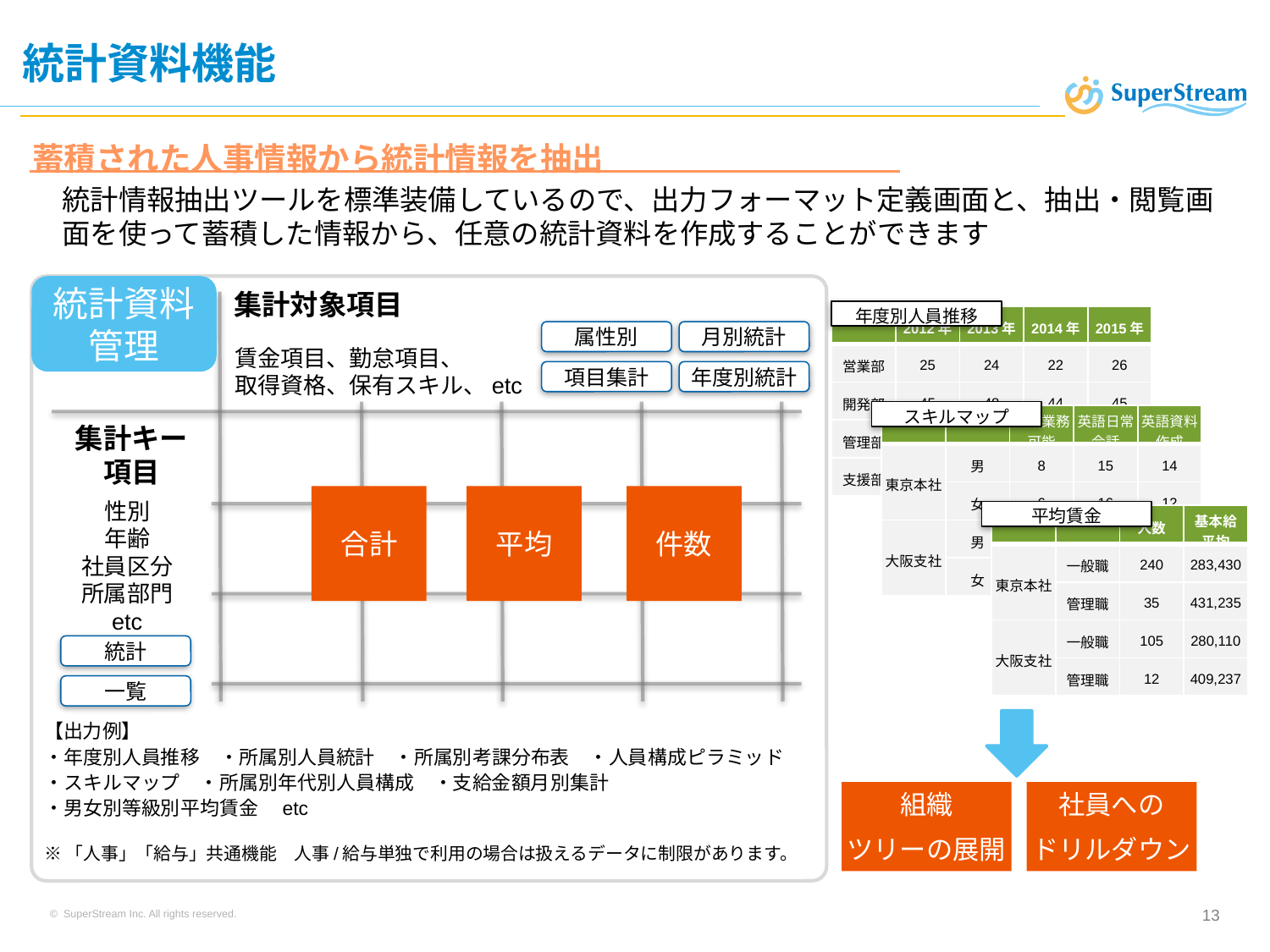

統計資料機能
蓄積された人事情報から統計情報を抽出
統計情報抽出ツールを標準装備しているので、出力フォーマット定義画面と、抽出・閲覧画面を使って蓄積した情報から、任意の統計資料を作成することができます

統計資料
管理
集計対象項目
年度別人員推移
|  | 2012年 | 2013年 | 2014年 | 2015年 |
| --- | --- | --- | --- | --- |
| 営業部 | 25 | 24 | 22 | 26 |
| 開発部 | 45 | 48 | 44 | 45 |
| 管理部 | 7 | 6 | 6 | 7 |
| 支援部 | 8 | 9 | 9 | 8 |
属性別
月別統計
賃金項目、勤怠項目、
取得資格、保有スキル、etc
項目集計
年度別統計
スキルマップ
|  |  | 英語業務可能 | 英語日常会話 | 英語資料作成 |
| --- | --- | --- | --- | --- |
| 東京本社 | 男 | 8 | 15 | 14 |
|  | 女 | 6 | 16 | 12 |
| 大阪支社 | 男 | 4 | 10 | 8 |
|  | 女 | 5 | 9 | 7 |
集計キー項目
合計
平均
件数
性別
年齢
社員区分
所属部門
etc
平均賃金
|  |  | 人数 | 基本給 平均 |
| --- | --- | --- | --- |
| 東京本社 | 一般職 | 240 | 283,430 |
|  | 管理職 | 35 | 431,235 |
| 大阪支社 | 一般職 | 105 | 280,110 |
|  | 管理職 | 12 | 409,237 |
統計
一覧

【出力例】
・年度別人員推移　・所属別人員統計　・所属別考課分布表　・人員構成ピラミッド
・スキルマップ　・所属別年代別人員構成　・支給金額月別集計
・男女別等級別平均賃金　etc
組織
ツリーの展開
社員への
ドリルダウン
※「人事」「給与」共通機能　人事/給与単独で利用の場合は扱えるデータに制限があります。
©  SuperStream Inc. All rights reserved.
13